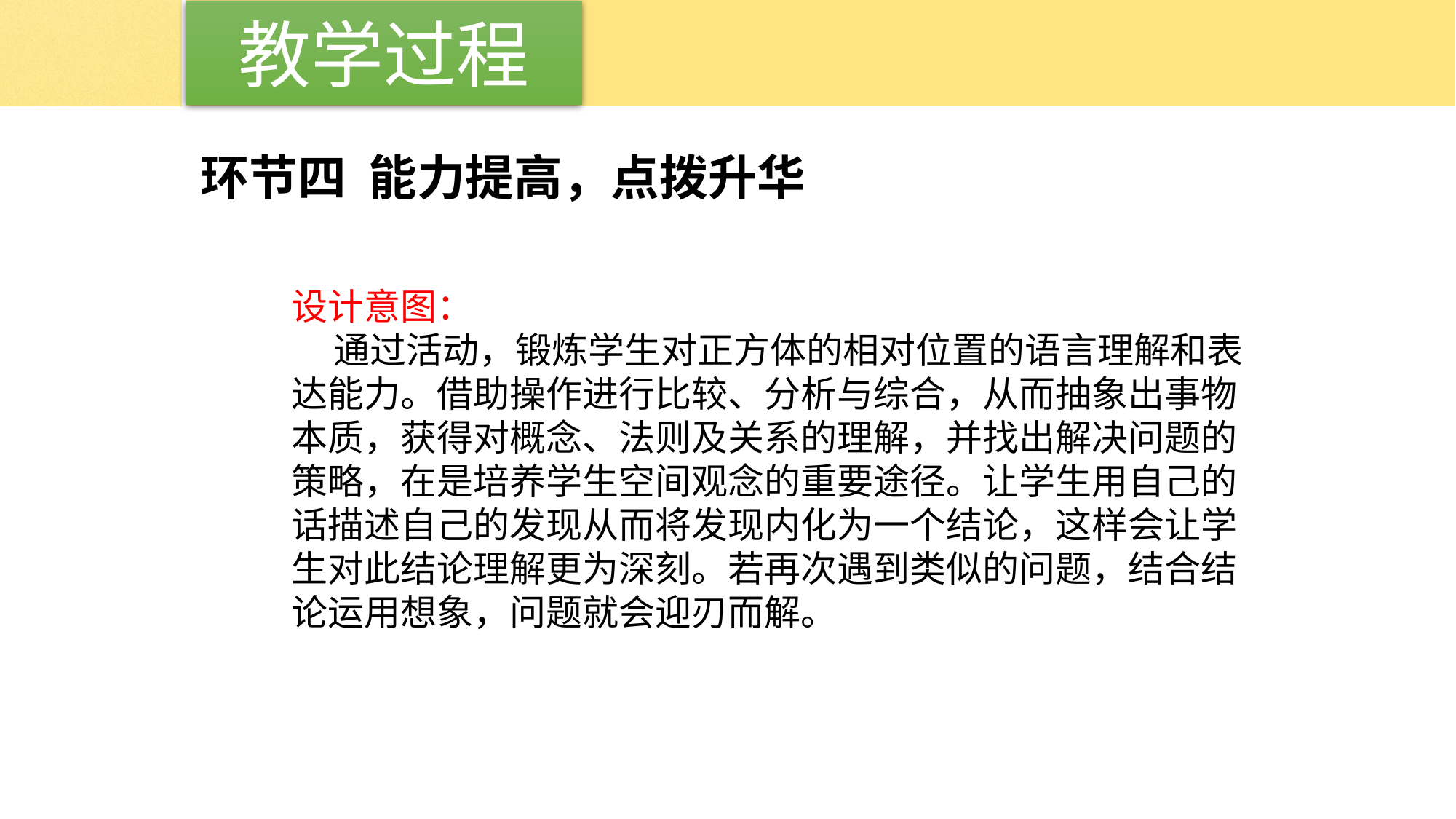

教学过程

环节四  能力提高，点拨升华
设计意图：
通过活动，锻炼学生对正方体的相对位置的语言理解和表达能力。借助操作进行比较、分析与综合，从而抽象出事物本质，获得对概念、法则及关系的理解，并找出解决问题的策略，在是培养学生空间观念的重要途径。让学生用自己的话描述自己的发现从而将发现内化为一个结论，这样会让学生对此结论理解更为深刻。若再次遇到类似的问题，结合结论运用想象，问题就会迎刃而解。